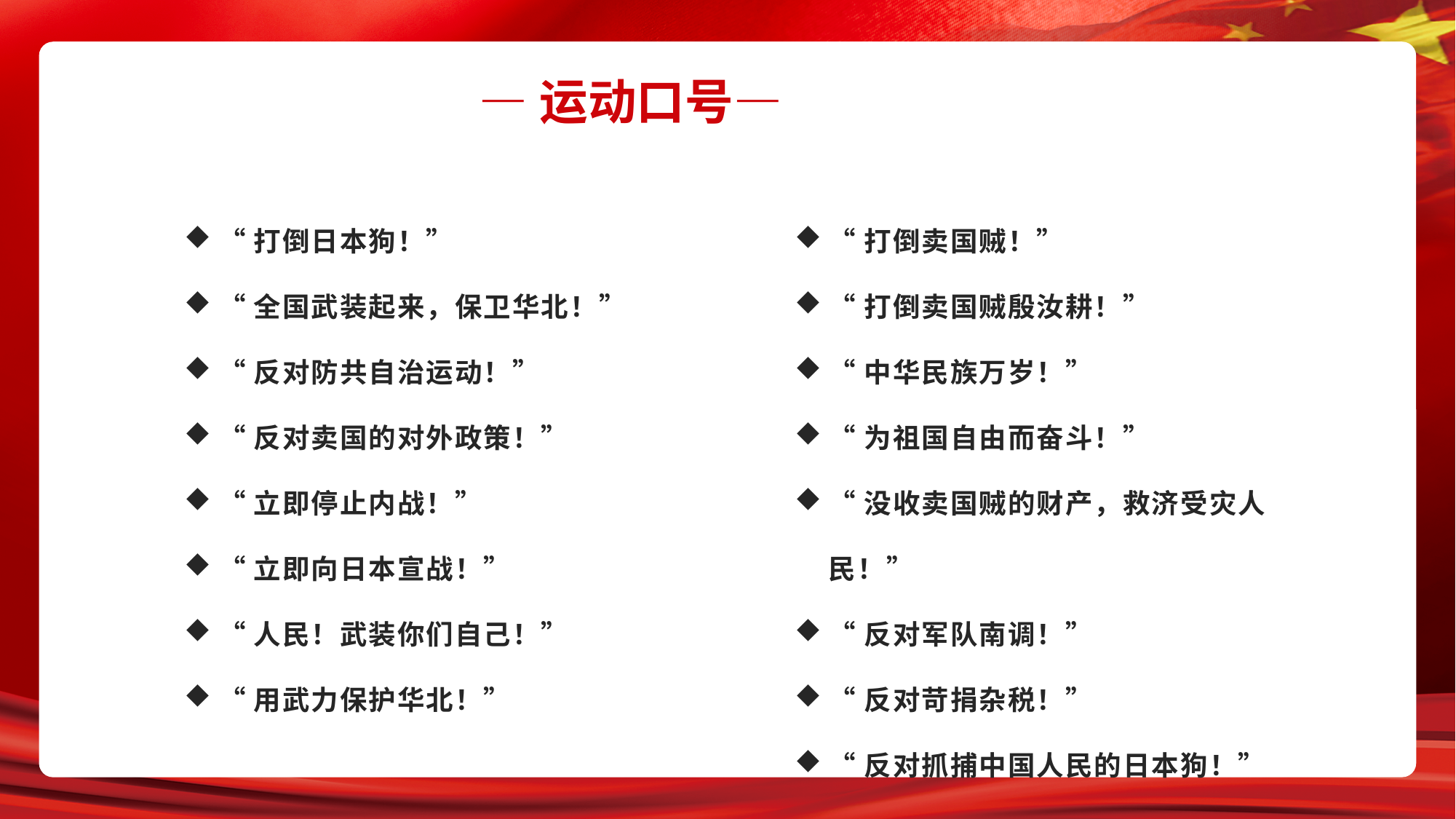

—运动口号—
“打倒卖国贼！”
“打倒卖国贼殷汝耕！”
“中华民族万岁！”
“为祖国自由而奋斗！”
“没收卖国贼的财产，救济受灾人民！”
“反对军队南调！”
“反对苛捐杂税！”
“反对抓捕中国人民的日本狗！”
“打倒日本狗！”
“全国武装起来，保卫华北！”
“反对防共自治运动！”
“反对卖国的对外政策！”
“立即停止内战！”
“立即向日本宣战！”
“人民！武装你们自己！”
“用武力保护华北！”